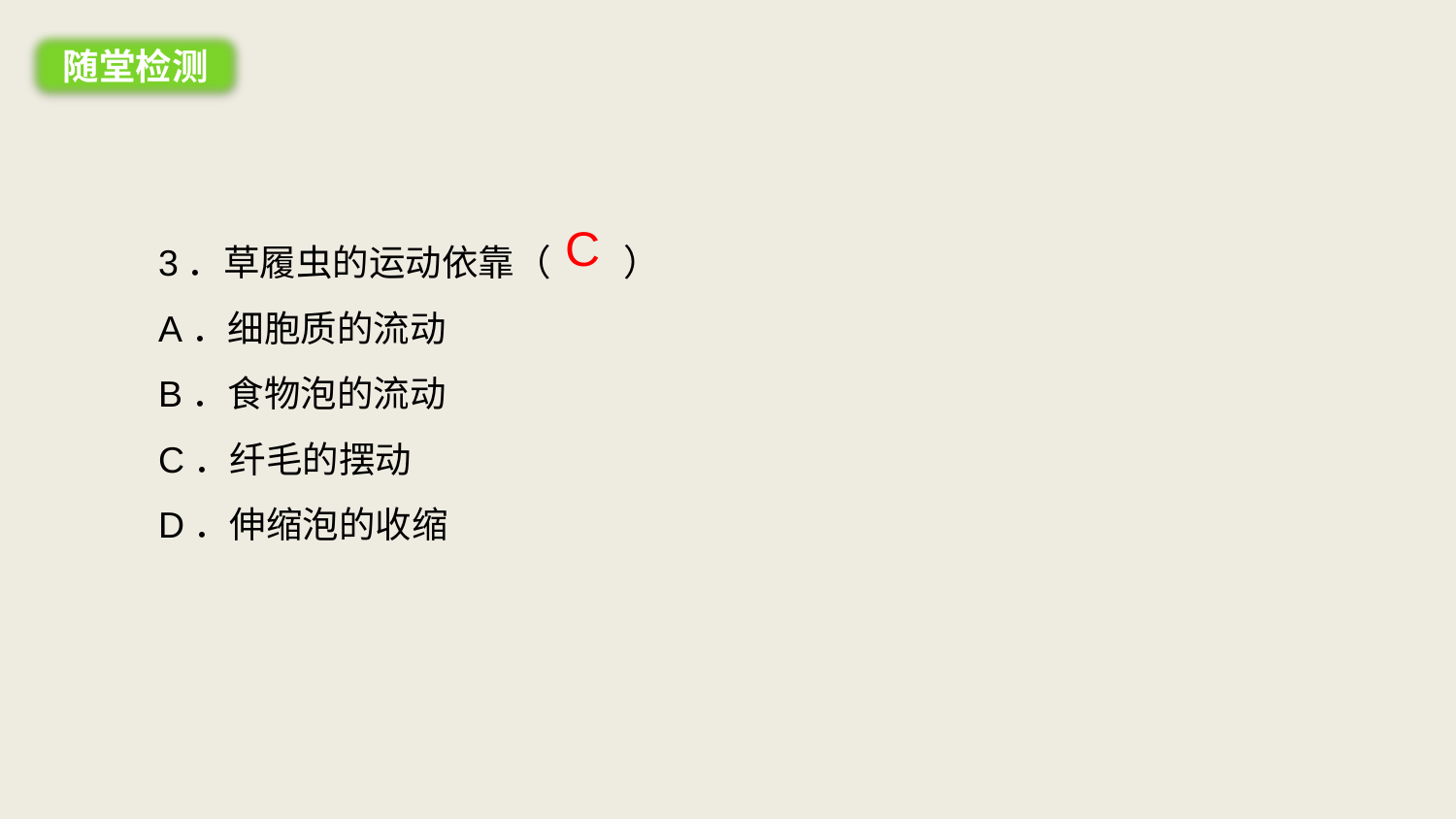

随堂检测
C
3．草履虫的运动依靠（　　）
A．细胞质的流动
B．食物泡的流动
C．纤毛的摆动
D．伸缩泡的收缩